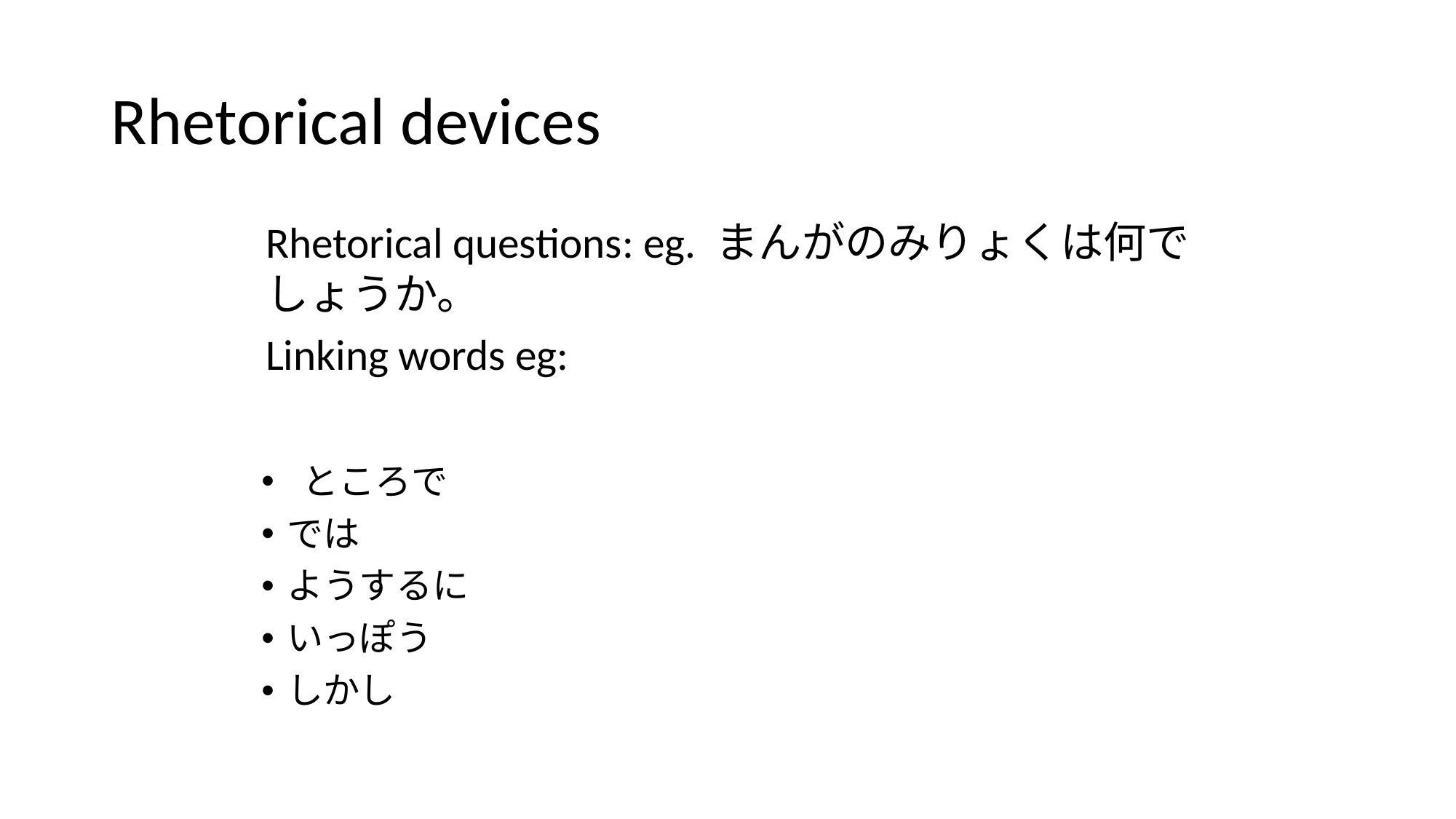

# Rhetorical devices
Rhetorical questions: eg. まんがのみりょくは何でしょうか。
Linking words eg:

 ところで
では
ようするに
いっぽう
しかし